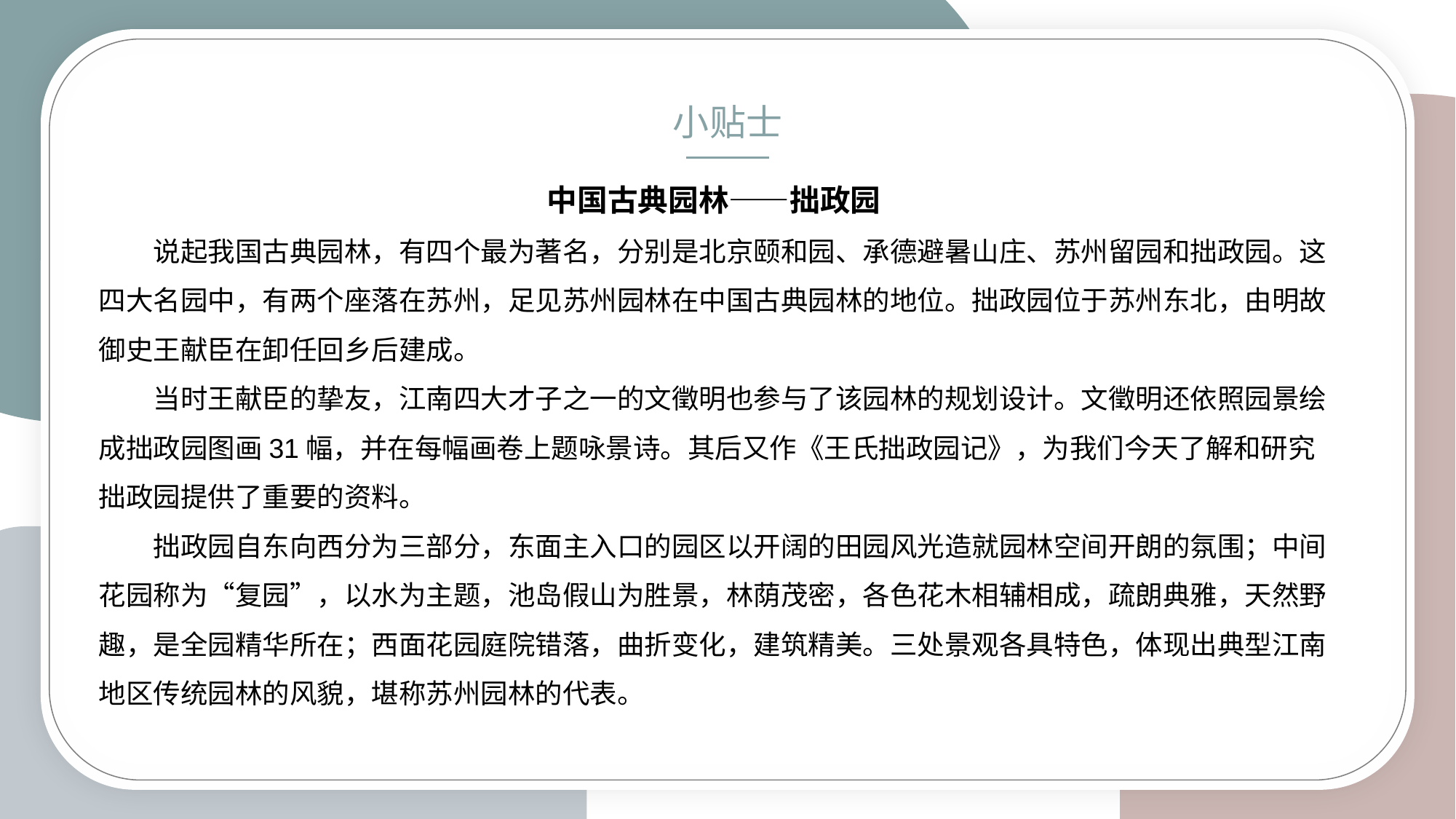

小贴士

中国古典园林——拙政园
说起我国古典园林，有四个最为著名，分别是北京颐和园、承德避暑山庄、苏州留园和拙政园。这四大名园中，有两个座落在苏州，足见苏州园林在中国古典园林的地位。拙政园位于苏州东北，由明故御史王献臣在卸任回乡后建成。
当时王献臣的挚友，江南四大才子之一的文徵明也参与了该园林的规划设计。文徵明还依照园景绘成拙政园图画31幅，并在每幅画卷上题咏景诗。其后又作《王氏拙政园记》，为我们今天了解和研究拙政园提供了重要的资料。
拙政园自东向西分为三部分，东面主入口的园区以开阔的田园风光造就园林空间开朗的氛围；中间花园称为“复园”，以水为主题，池岛假山为胜景，林荫茂密，各色花木相辅相成，疏朗典雅，天然野趣，是全园精华所在；西面花园庭院错落，曲折变化，建筑精美。三处景观各具特色，体现出典型江南地区传统园林的风貌，堪称苏州园林的代表。